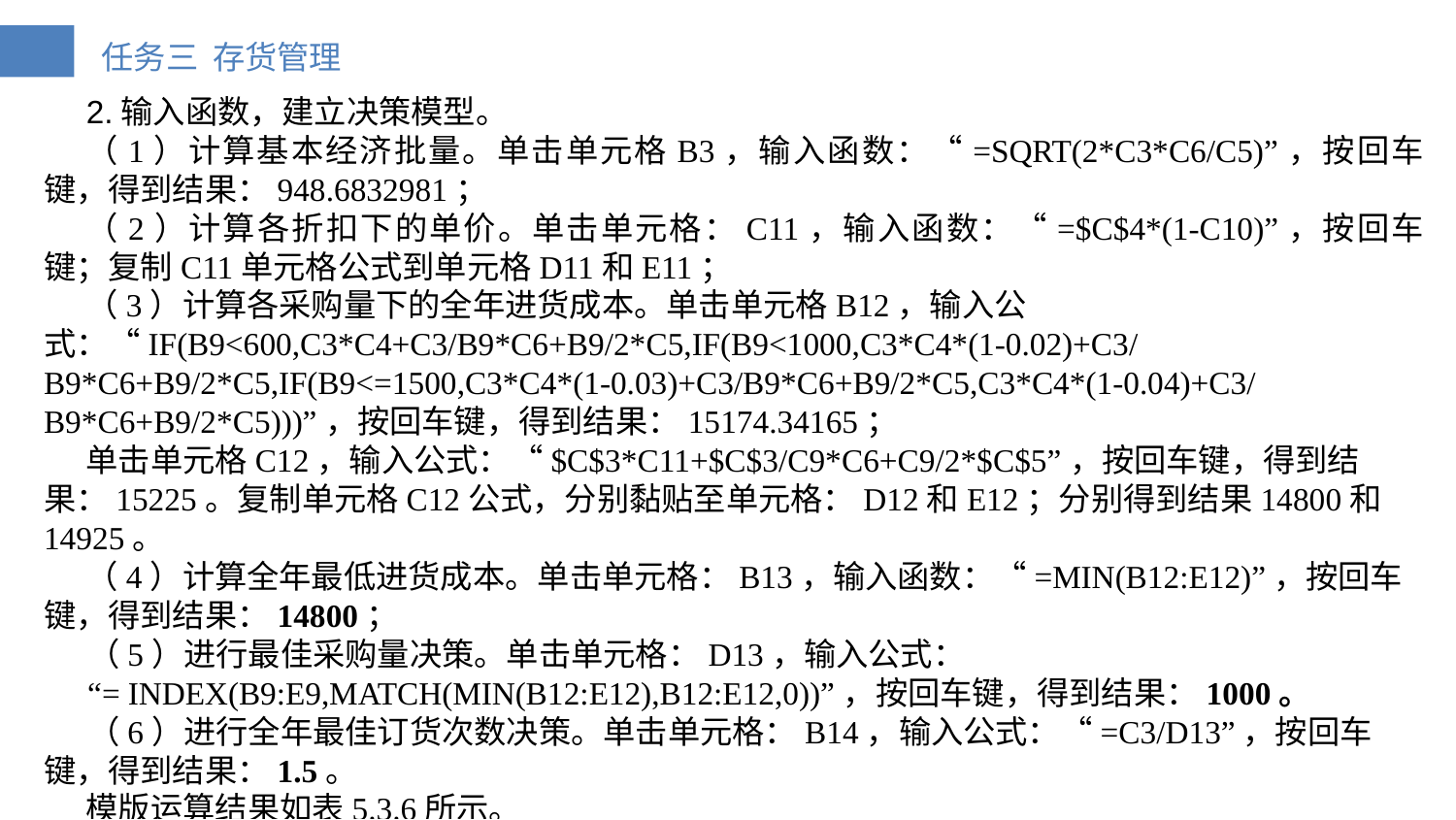

2.输入函数，建立决策模型。
（1）计算基本经济批量。单击单元格B3，输入函数：“=SQRT(2*C3*C6/C5)”，按回车键，得到结果：948.6832981；
（2）计算各折扣下的单价。单击单元格：C11，输入函数：“=$C$4*(1-C10)”，按回车键；复制C11单元格公式到单元格D11和E11；
（3）计算各采购量下的全年进货成本。单击单元格B12，输入公式：“IF(B9<600,C3*C4+C3/B9*C6+B9/2*C5,IF(B9<1000,C3*C4*(1-0.02)+C3/B9*C6+B9/2*C5,IF(B9<=1500,C3*C4*(1-0.03)+C3/B9*C6+B9/2*C5,C3*C4*(1-0.04)+C3/B9*C6+B9/2*C5)))”，按回车键，得到结果：15174.34165；
单击单元格C12，输入公式：“$C$3*C11+$C$3/C9*C6+C9/2*$C$5”，按回车键，得到结果：15225。复制单元格C12公式，分别黏贴至单元格：D12和E12；分别得到结果14800和14925。
（4）计算全年最低进货成本。单击单元格：B13，输入函数：“=MIN(B12:E12)”，按回车键，得到结果：14800；
（5）进行最佳采购量决策。单击单元格：D13，输入公式：
“= INDEX(B9:E9,MATCH(MIN(B12:E12),B12:E12,0))”，按回车键，得到结果：1000。
（6）进行全年最佳订货次数决策。单击单元格：B14，输入公式：“=C3/D13”，按回车键，得到结果：1.5。
模版运算结果如表5.3.6所示。